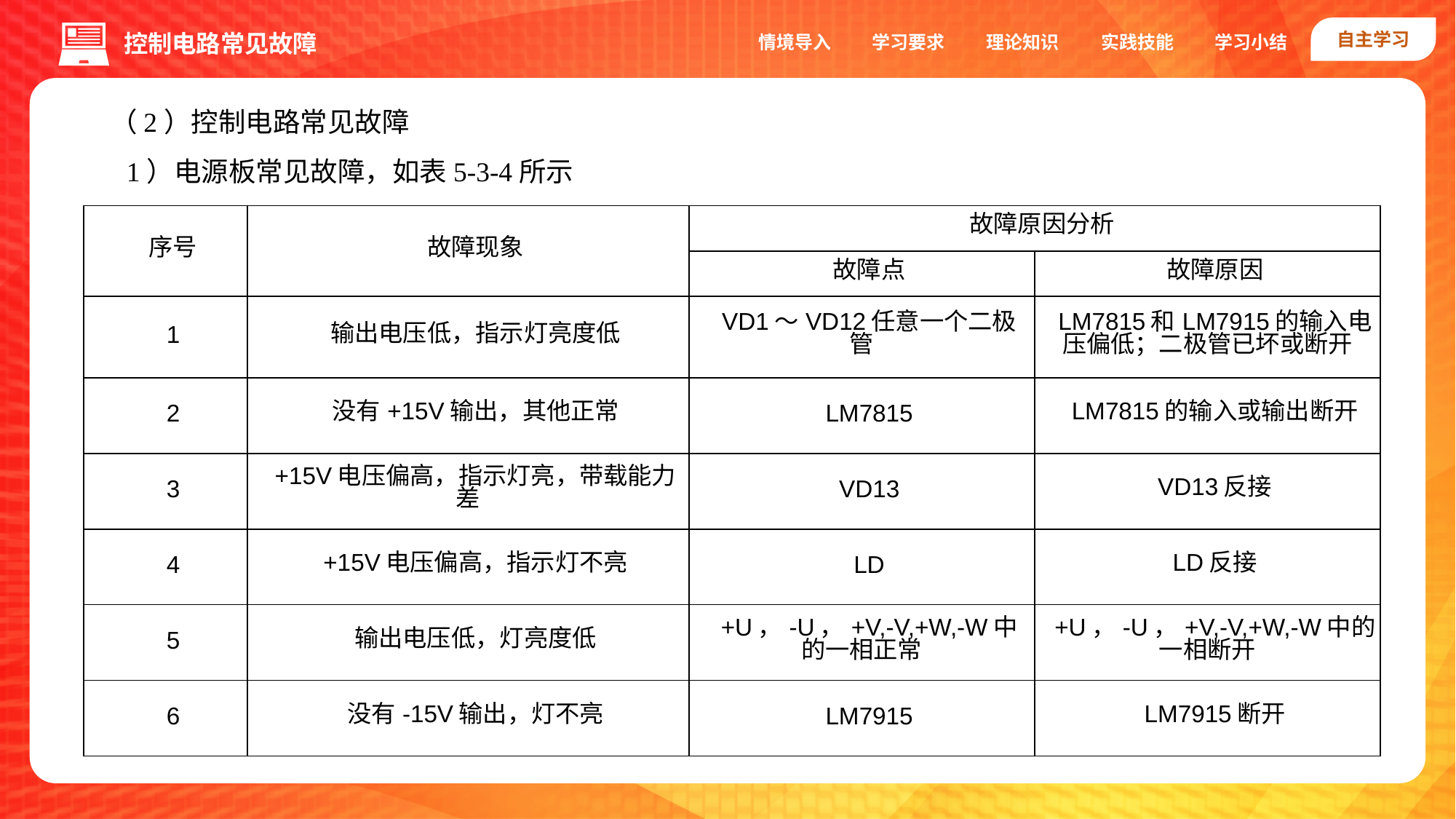

自主学习
实践技能
情境导入
学习要求
理论知识
学习小结

控制电路常见故障

（2）控制电路常见故障
1）电源板常见故障，如表5-3-4所示
| 序号 | 故障现象 | 故障原因分析 |  |
| --- | --- | --- | --- |
|  |  | 故障点 | 故障原因 |
| 1 | 输出电压低，指示灯亮度低 | VD1～VD12任意一个二极管 | LM7815和LM7915的输入电压偏低；二极管已坏或断开 |
| 2 | 没有+15V输出，其他正常 | LM7815 | LM7815的输入或输出断开 |
| 3 | +15V电压偏高，指示灯亮，带载能力差 | VD13 | VD13反接 |
| 4 | +15V电压偏高，指示灯不亮 | LD | LD反接 |
| 5 | 输出电压低，灯亮度低 | +U，-U，+V,-V,+W,-W中的一相正常 | +U，-U，+V,-V,+W,-W中的一相断开 |
| 6 | 没有-15V输出，灯不亮 | LM7915 | LM7915断开 |